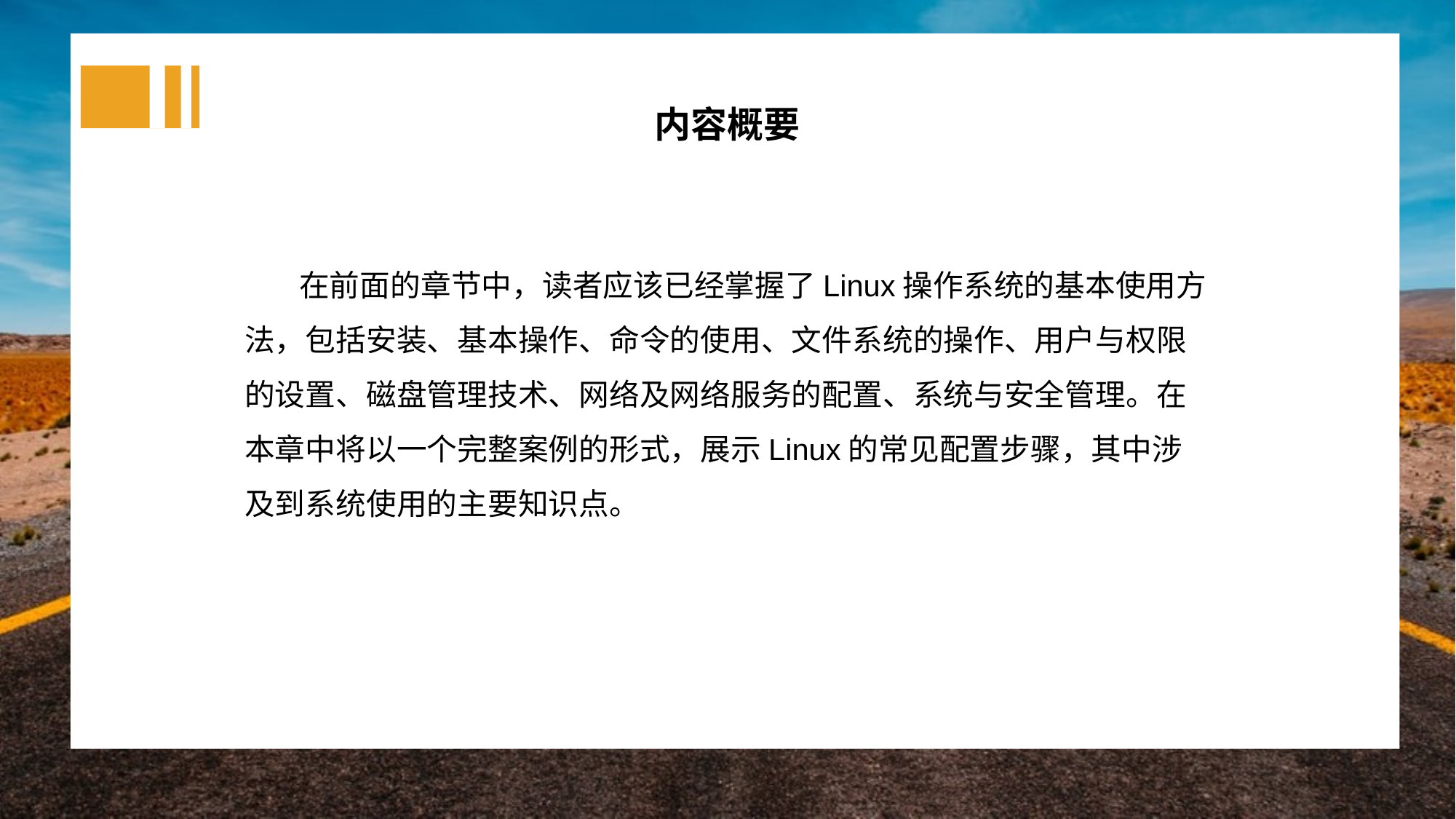

内容概要
在前面的章节中，读者应该已经掌握了Linux操作系统的基本使用方法，包括安装、基本操作、命令的使用、文件系统的操作、用户与权限的设置、磁盘管理技术、网络及网络服务的配置、系统与安全管理。在本章中将以一个完整案例的形式，展示Linux的常见配置步骤，其中涉及到系统使用的主要知识点。